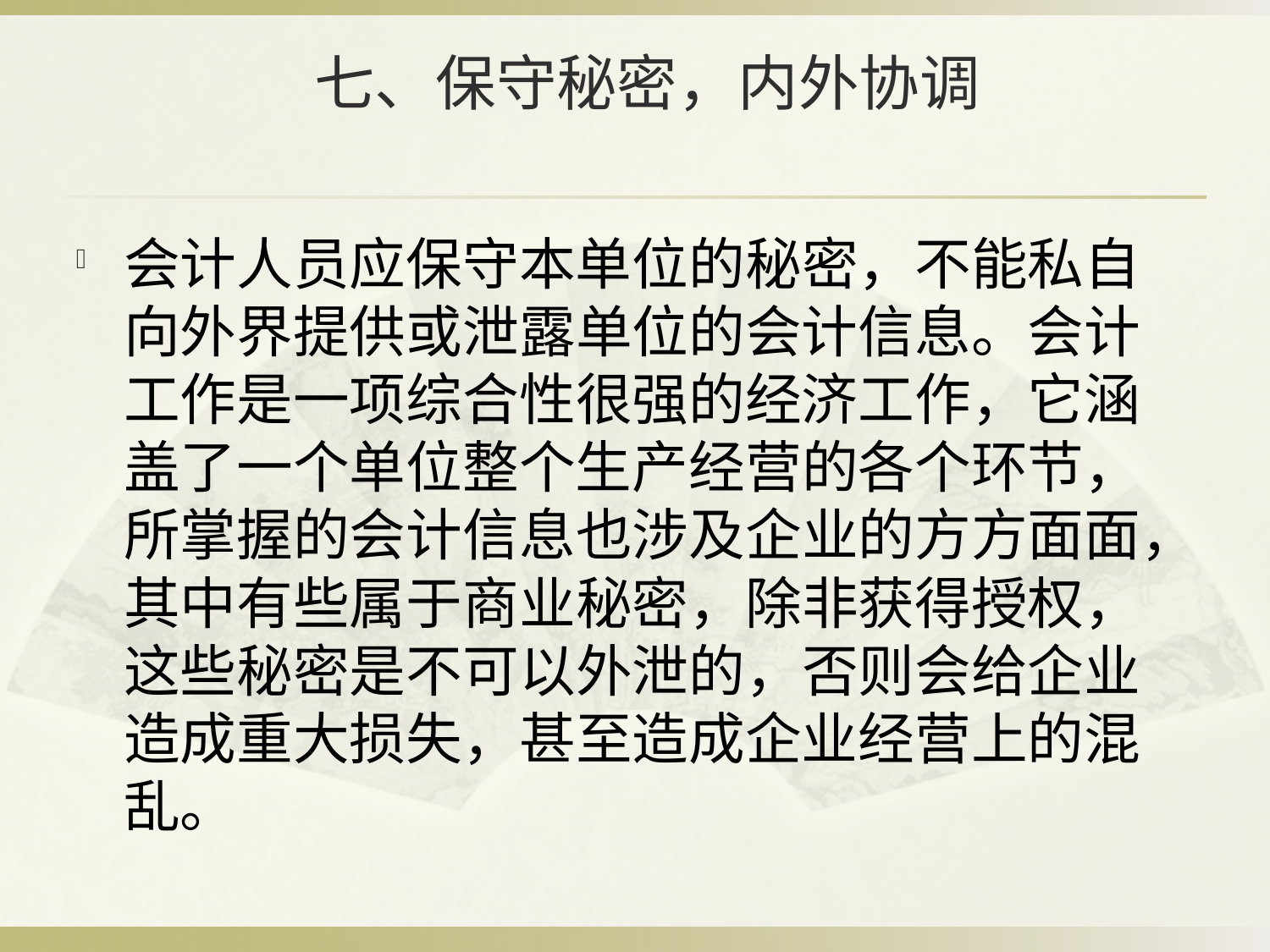

# 七、保守秘密，内外协调
会计人员应保守本单位的秘密，不能私自向外界提供或泄露单位的会计信息。会计工作是一项综合性很强的经济工作，它涵盖了一个单位整个生产经营的各个环节，所掌握的会计信息也涉及企业的方方面面，其中有些属于商业秘密，除非获得授权，这些秘密是不可以外泄的，否则会给企业造成重大损失，甚至造成企业经营上的混乱。